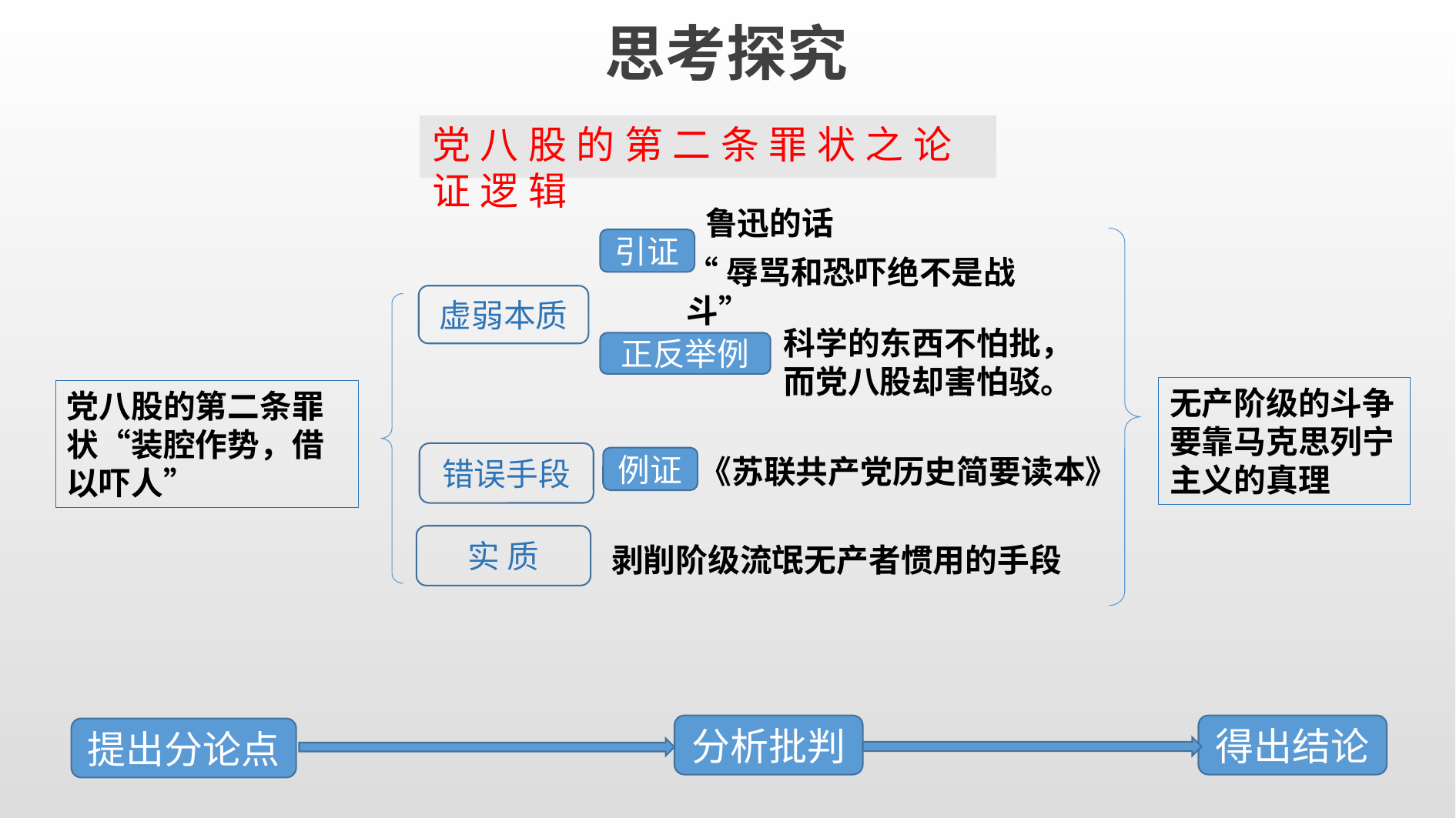

思考探究
# 党八股的第二条罪状之论证逻辑
鲁迅的话

引证
“辱骂和恐吓绝不是战斗”
虚弱本质

科学的东西不怕批，
而党八股却害怕驳。
正反举例
无产阶级的斗争要靠马克思列宁主义的真理
党八股的第二条罪状“装腔作势，借以吓人”
错误手段
《苏联共产党历史简要读本》
例证
实 质
剥削阶级流氓无产者惯用的手段
分析批判
得出结论
提出分论点